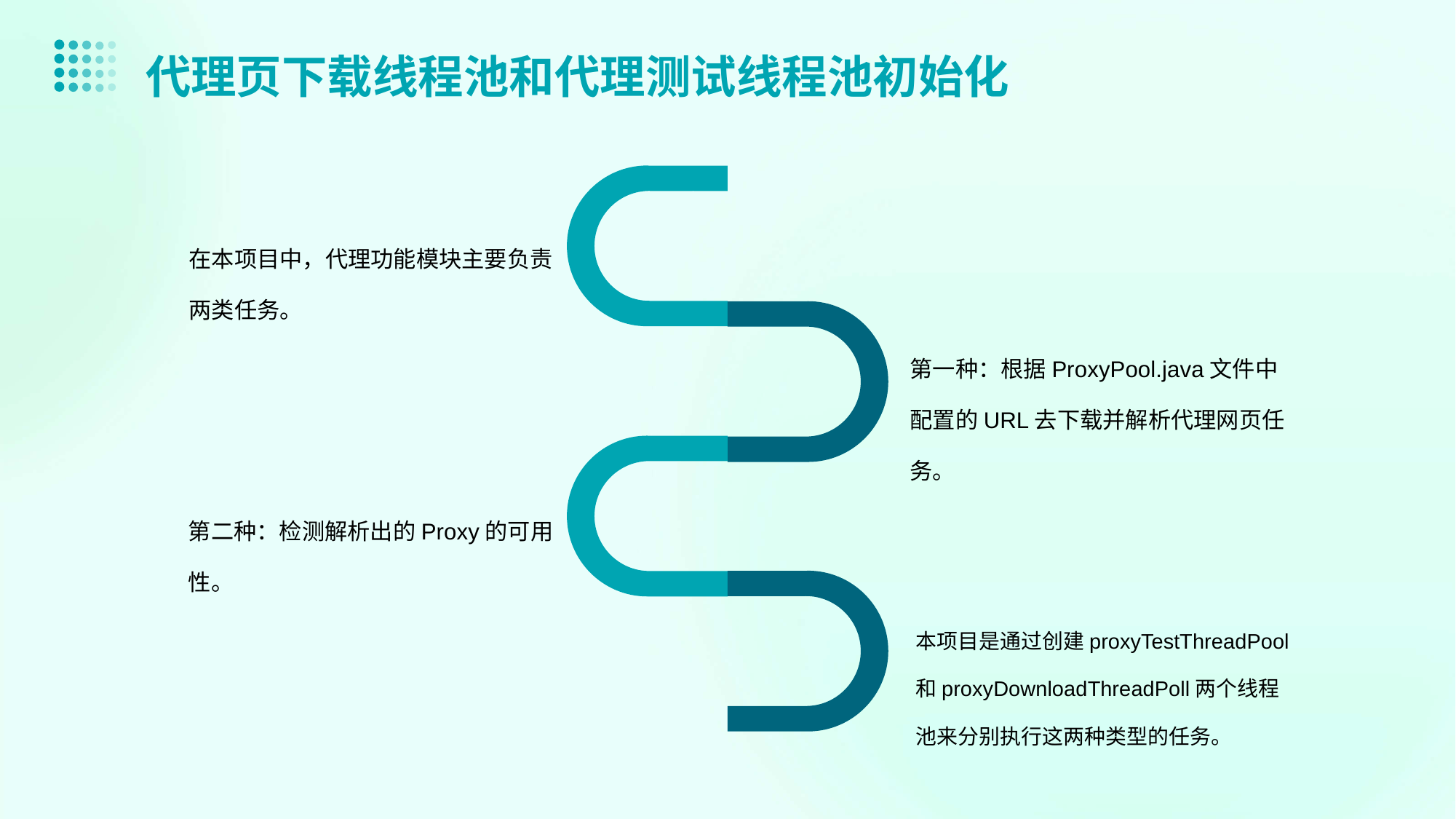

代理页下载线程池和代理测试线程池初始化

在本项目中，代理功能模块主要负责两类任务。

第一种：根据ProxyPool.java文件中配置的URL去下载并解析代理网页任务。

第二种：检测解析出的Proxy的可用性。

本项目是通过创建proxyTestThreadPool和proxyDownloadThreadPoll两个线程池来分别执行这两种类型的任务。